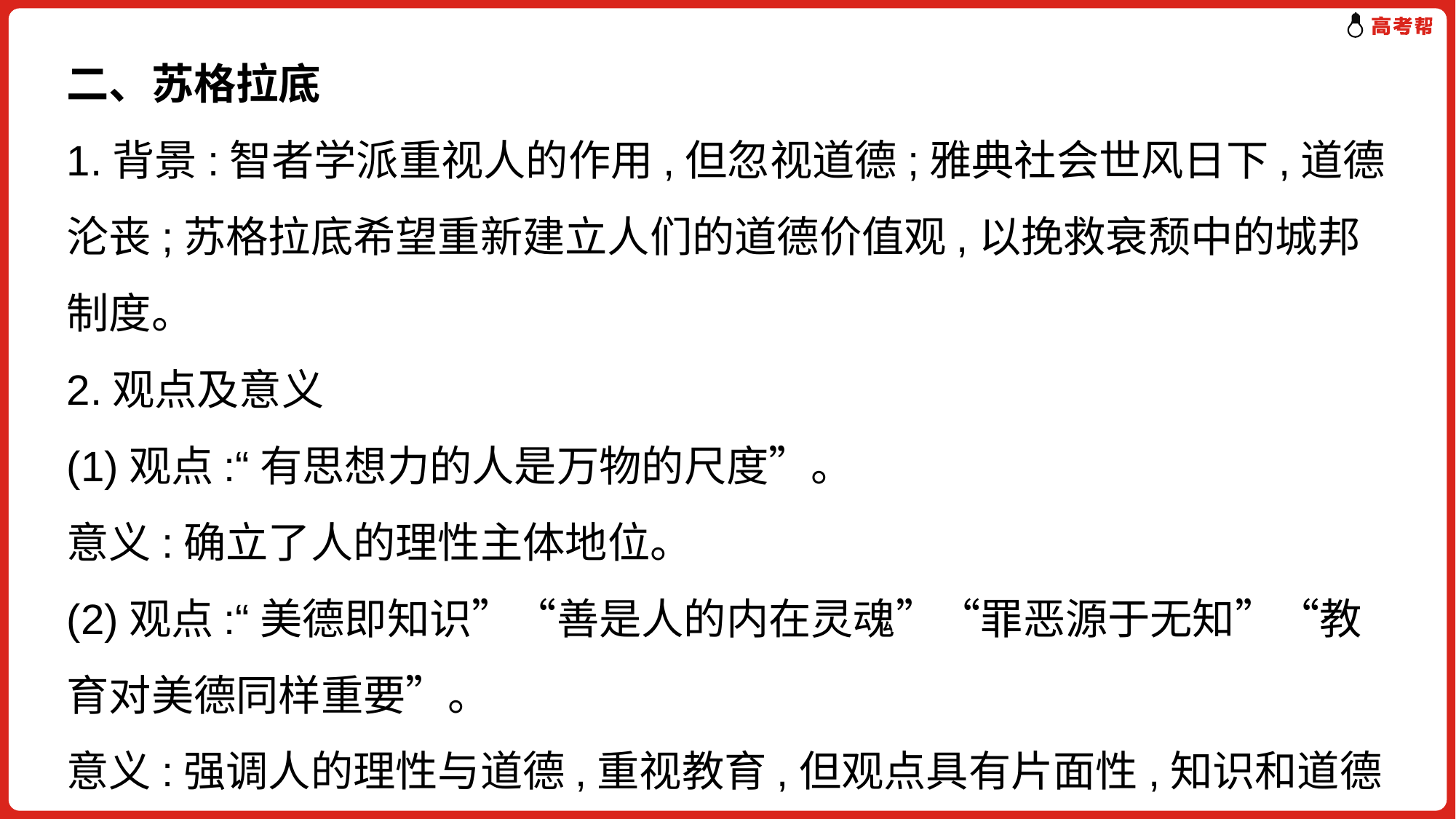

二、苏格拉底
1.背景:智者学派重视人的作用,但忽视道德;雅典社会世风日下,道德沦丧;苏格拉底希望重新建立人们的道德价值观,以挽救衰颓中的城邦制度。
2.观点及意义
(1)观点:“有思想力的人是万物的尺度”。
意义:确立了人的理性主体地位。
(2)观点:“美德即知识”“善是人的内在灵魂”“罪恶源于无知”“教育对美德同样重要”。
意义:强调人的理性与道德,重视教育,但观点具有片面性,知识和道德并不是完全统一的,不能直接等同。